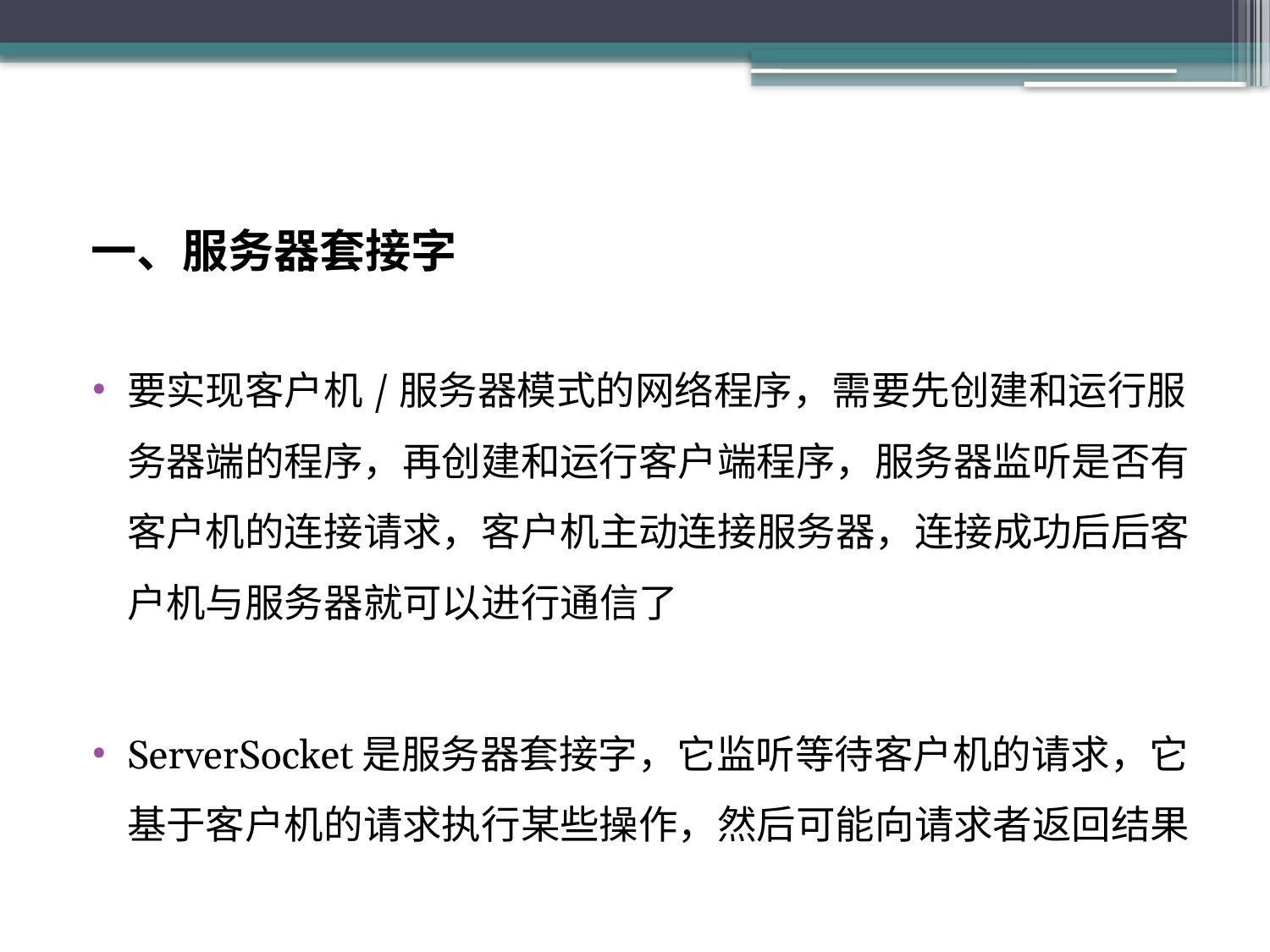

#
一、服务器套接字

要实现客户机/服务器模式的网络程序，需要先创建和运行服务器端的程序，再创建和运行客户端程序，服务器监听是否有客户机的连接请求，客户机主动连接服务器，连接成功后后客户机与服务器就可以进行通信了

ServerSocket是服务器套接字，它监听等待客户机的请求，它基于客户机的请求执行某些操作，然后可能向请求者返回结果